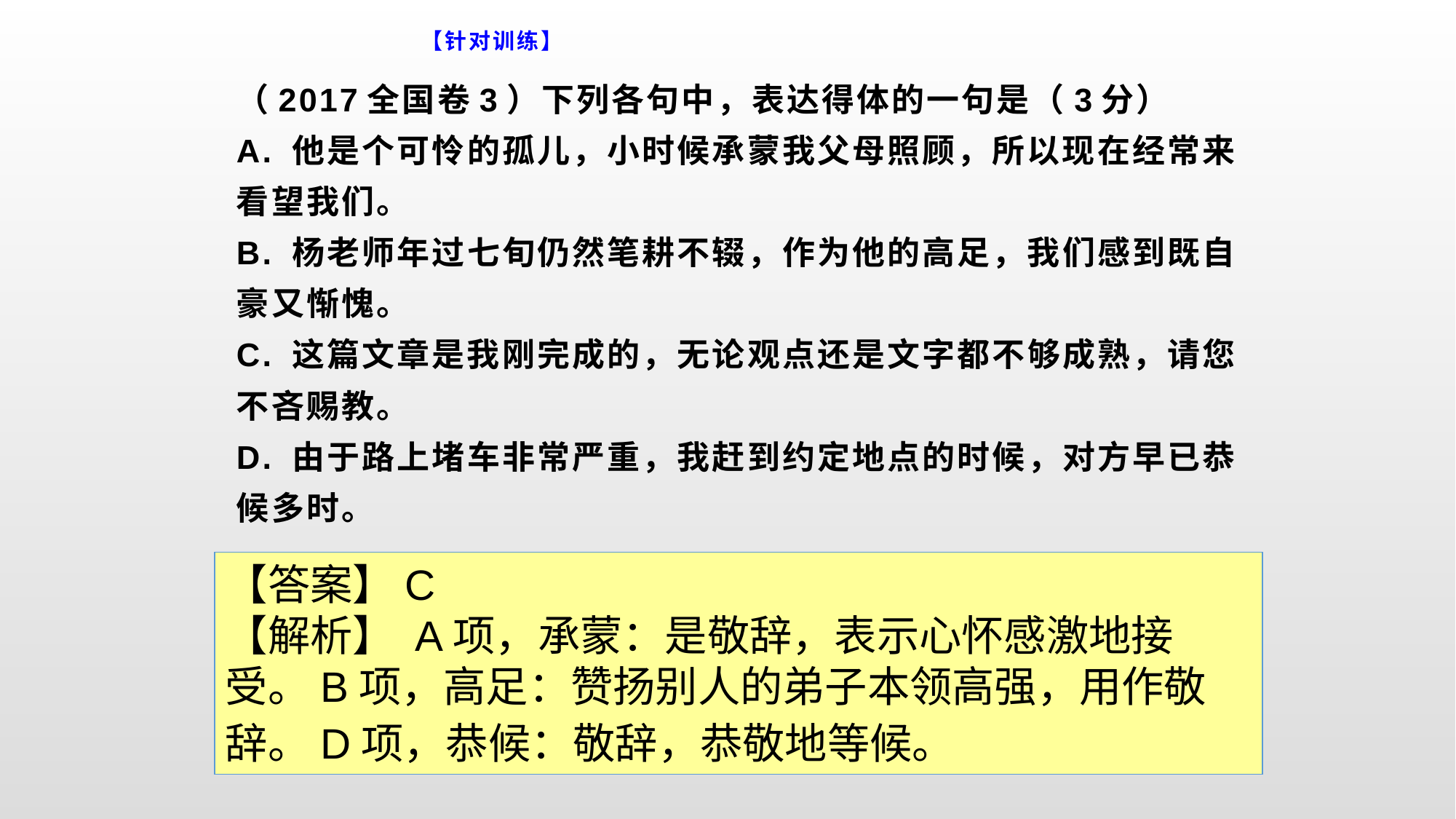

【针对训练】
（2017全国卷3）下列各句中，表达得体的一句是（3分）
A. 他是个可怜的孤儿，小时候承蒙我父母照顾，所以现在经常来看望我们。
B. 杨老师年过七旬仍然笔耕不辍，作为他的高足，我们感到既自豪又惭愧。
C. 这篇文章是我刚完成的，无论观点还是文字都不够成熟，请您不吝赐教。
D. 由于路上堵车非常严重，我赶到约定地点的时候，对方早已恭候多时。
【答案】C
【解析】 A项，承蒙：是敬辞，表示心怀感激地接受。B项，高足：赞扬别人的弟子本领高强，用作敬辞。D项，恭候：敬辞，恭敬地等候。